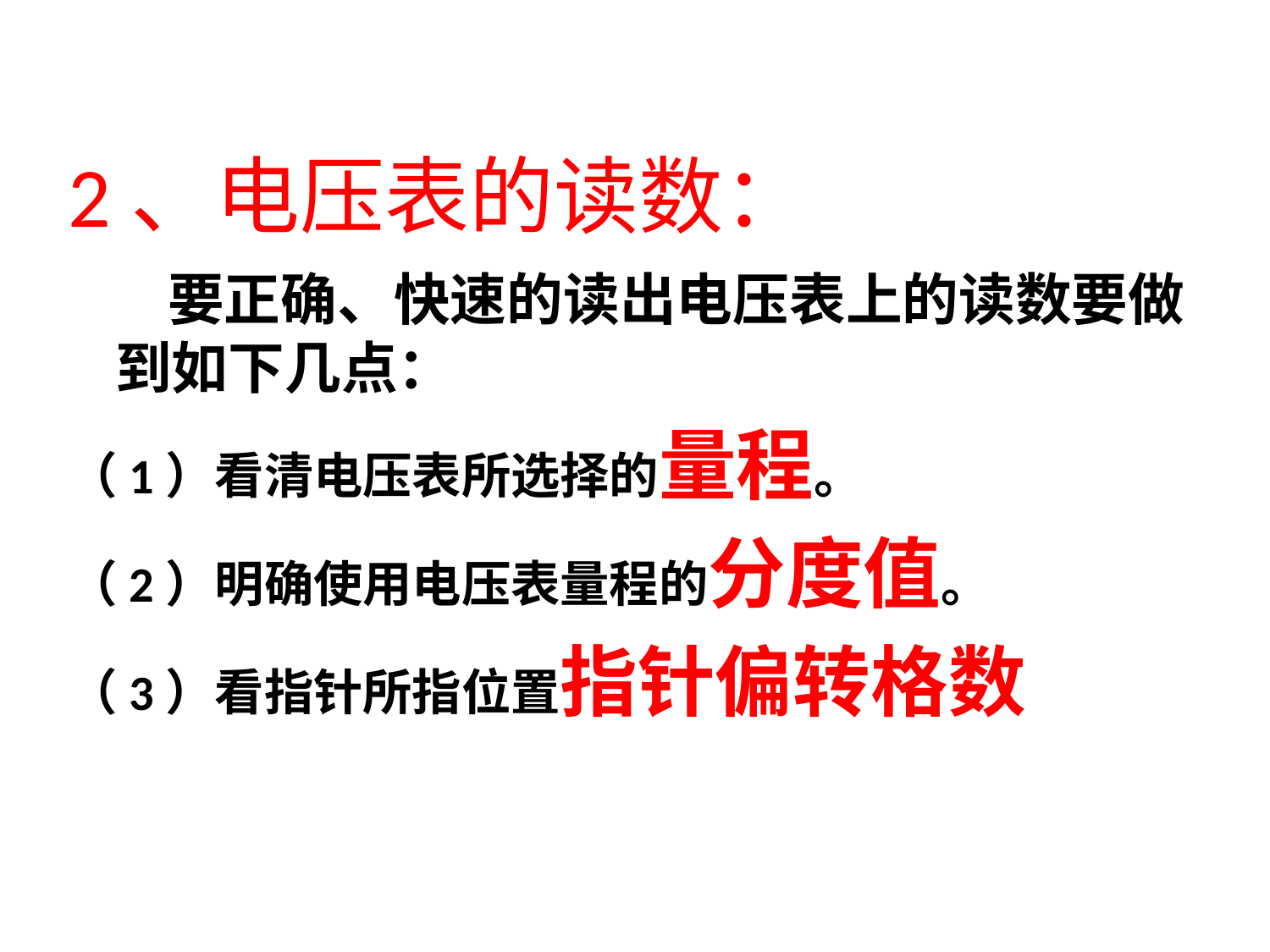

2、电压表的读数：
      要正确、快速的读出电压表上的读数要做到如下几点：
（1）看清电压表所选择的量程。
（2）明确使用电压表量程的分度值。
（3）看指针所指位置指针偏转格数